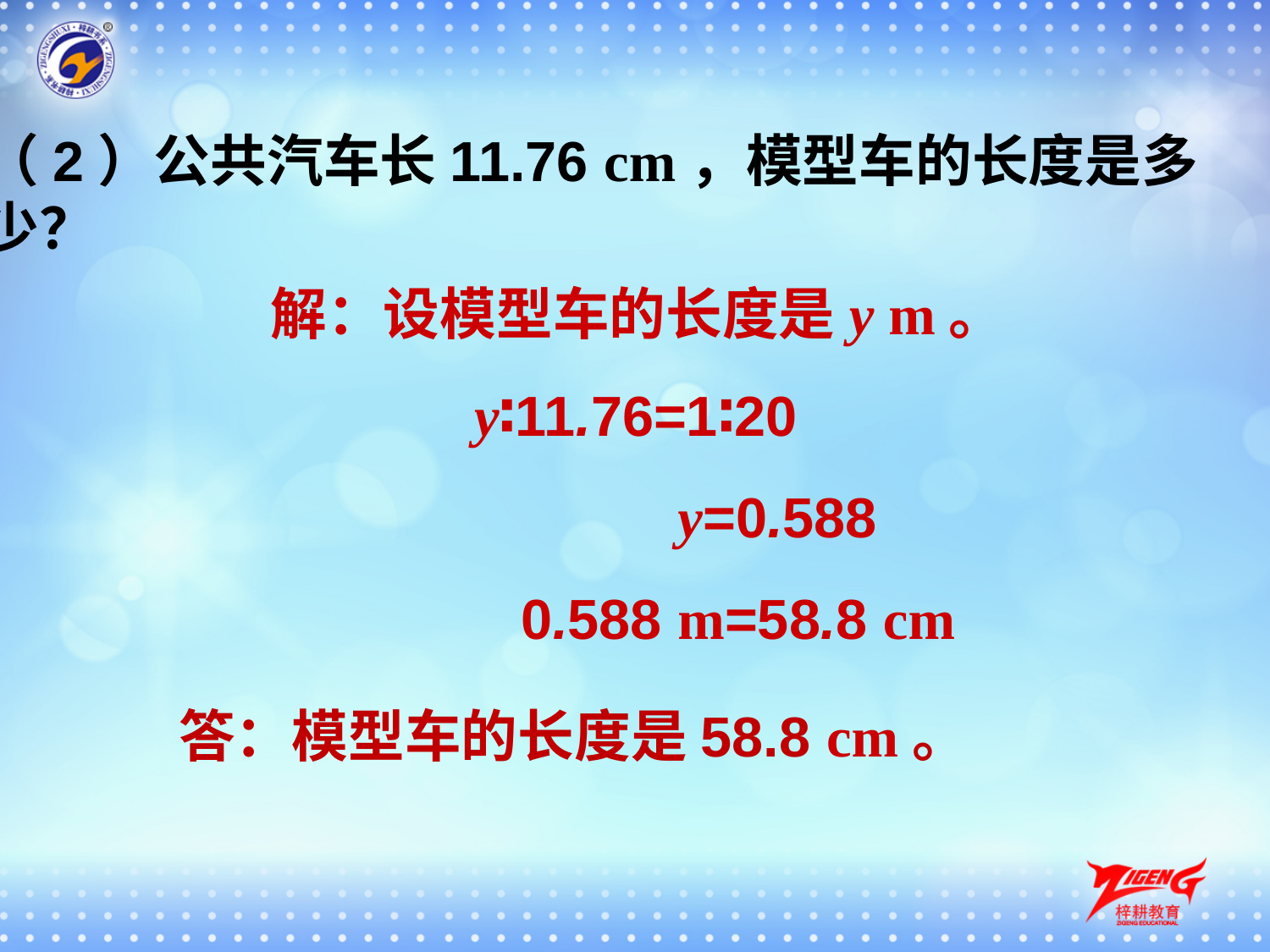

（2）公共汽车长11.76 cm，模型车的长度是多少？
解：设模型车的长度是y m。
             y∶11.76=1∶20
                          y=0.588
                0.588 m=58.8 cm
答：模型车的长度是58.8 cm。